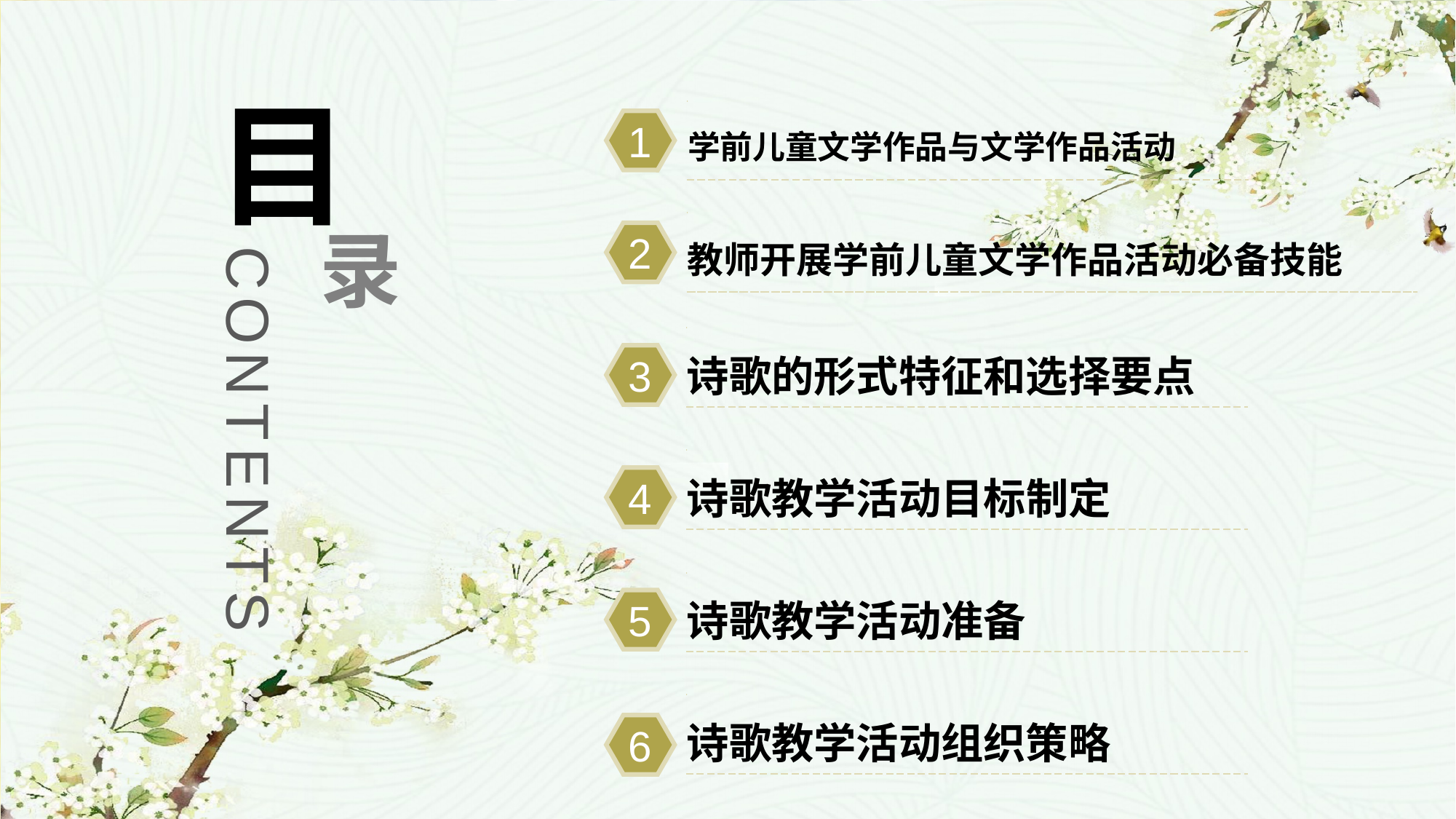

目
学前儿童文学作品与文学作品活动
1
教师开展学前儿童文学作品活动必备技能
录
2
诗歌的形式特征和选择要点
3
CONTENTS
诗歌教学活动目标制定
4
诗歌教学活动准备
5
诗歌教学活动组织策略
6